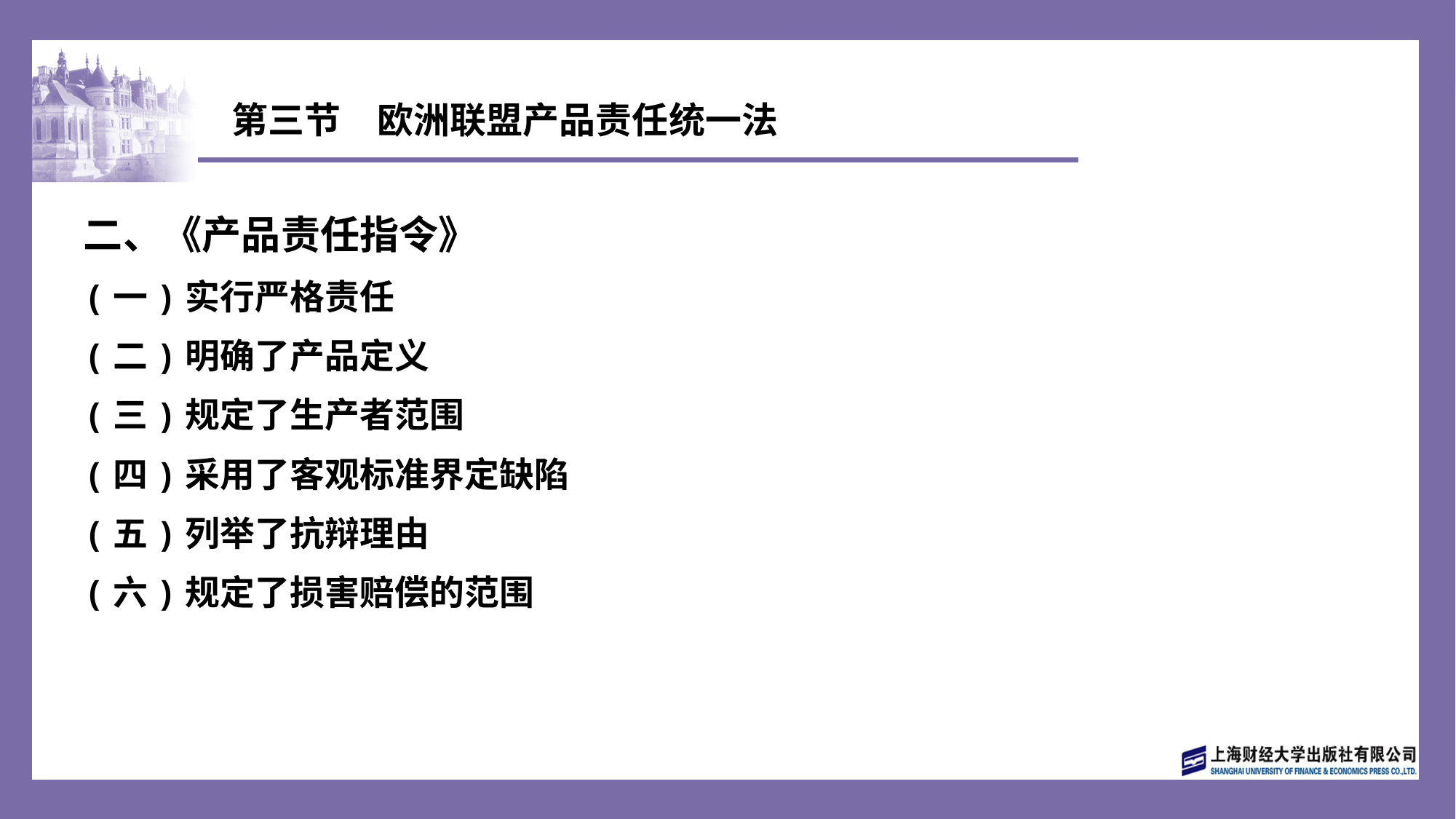

# 第三节　欧洲联盟产品责任统一法
二、《产品责任指令》
(一)实行严格责任
(二)明确了产品定义
(三)规定了生产者范围
(四)采用了客观标准界定缺陷
(五)列举了抗辩理由
(六)规定了损害赔偿的范围